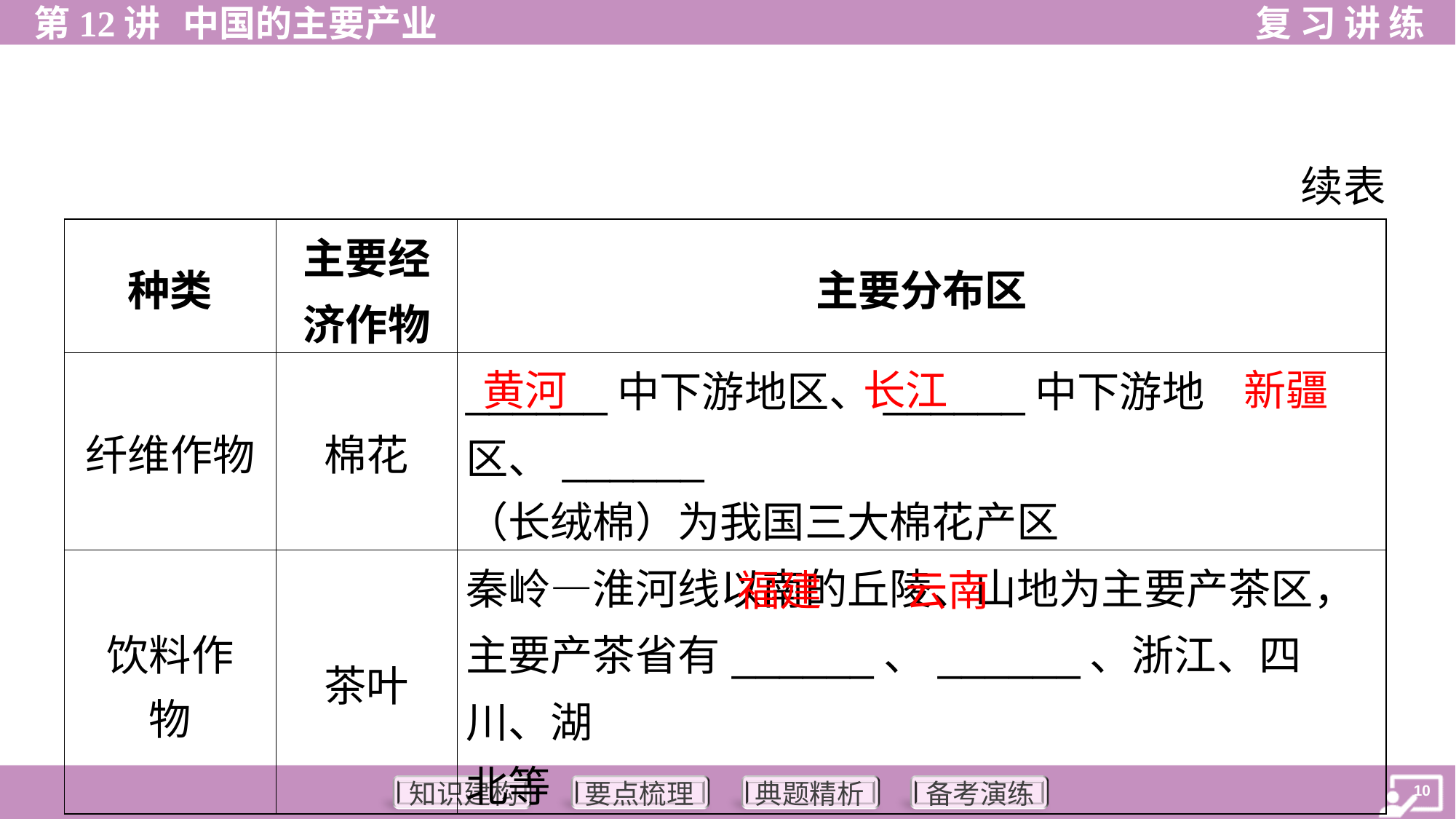

续表
| 种类 | 主要经济作物 | 主要分布区 |
| --- | --- | --- |
| 纤维作物 | 棉花 | \_\_\_\_\_\_中下游地区、\_\_\_\_\_\_中下游地区、\_\_\_\_\_\_ （长绒棉）为我国三大棉花产区 |
| 饮料作 物 | 茶叶 | 秦岭—淮河线以南的丘陵、山地为主要产茶区， 主要产茶省有\_\_\_\_\_\_、\_\_\_\_\_\_、浙江、四川、湖 北等 |
黄河
长江
新疆
福建
云南